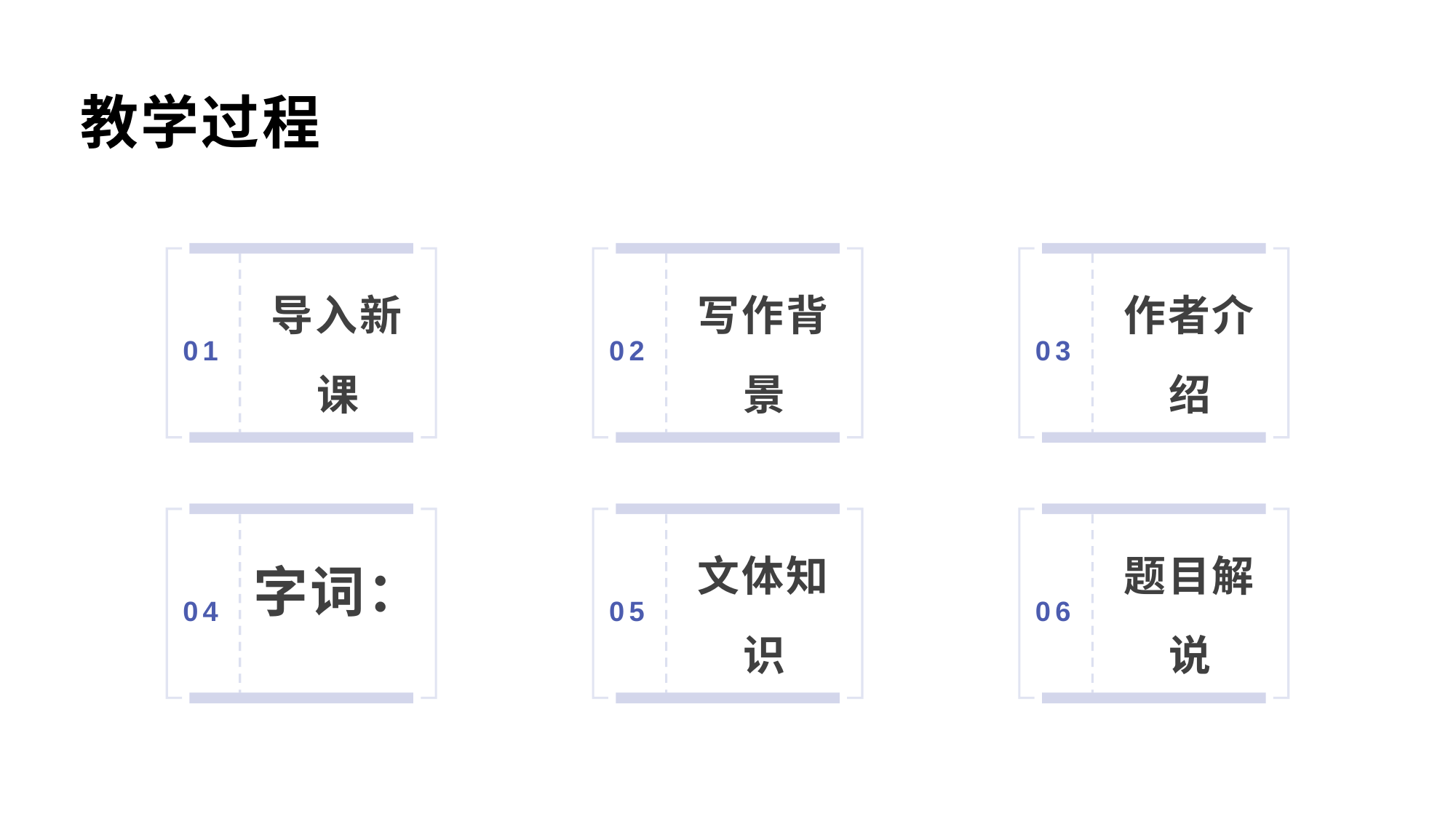

教学过程

导入新课
写作背景
作者介绍
01
02
03

字词：
文体知识
题目解说
04
05
06